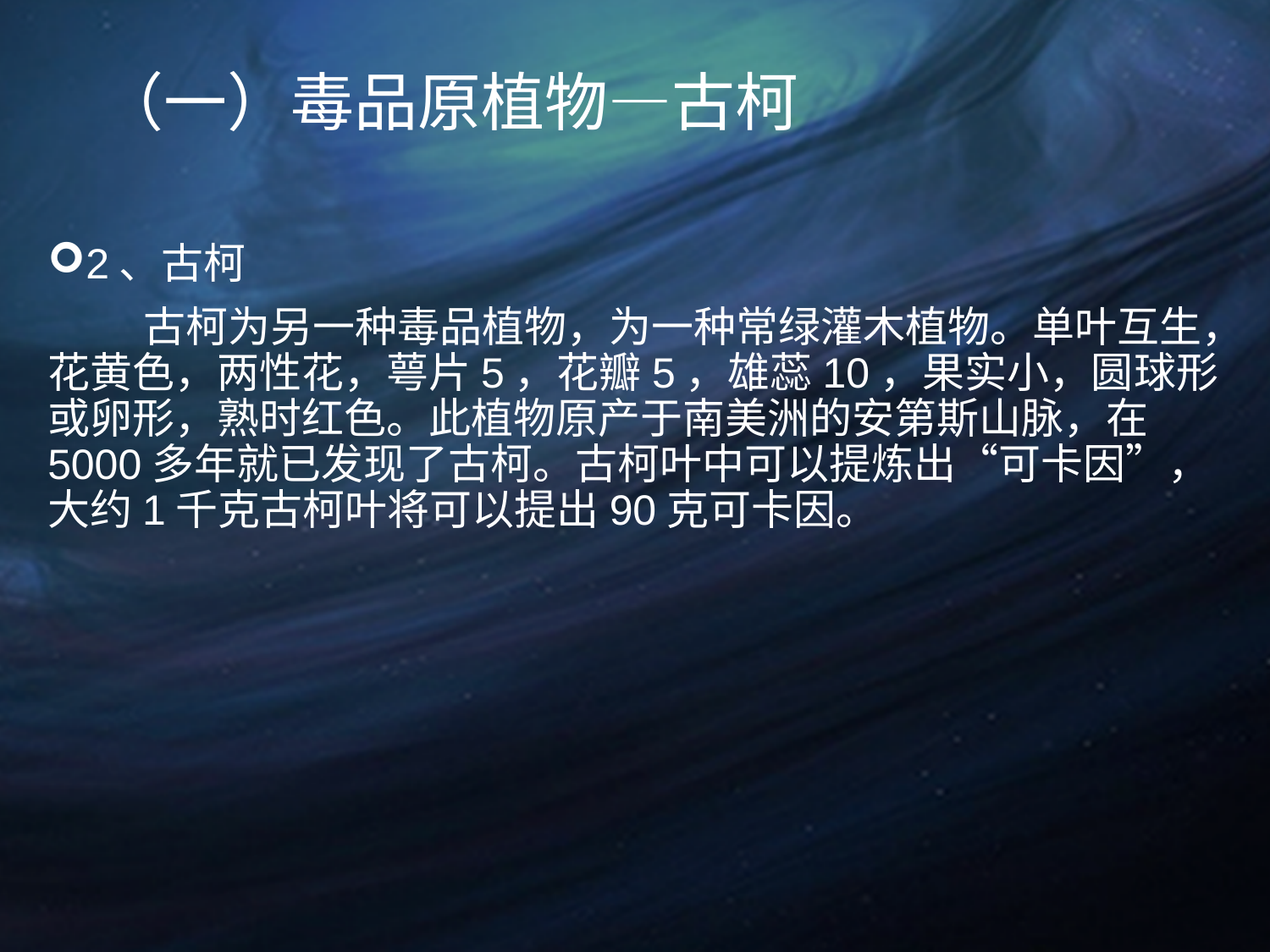

# （一）毒品原植物—古柯
2、古柯
         古柯为另一种毒品植物，为一种常绿灌木植物。单叶互生，花黄色，两性花，萼片5，花瓣5，雄蕊10，果实小，圆球形或卵形，熟时红色。此植物原产于南美洲的安第斯山脉，在5000多年就已发现了古柯。古柯叶中可以提炼出“可卡因”，大约1千克古柯叶将可以提出90克可卡因。